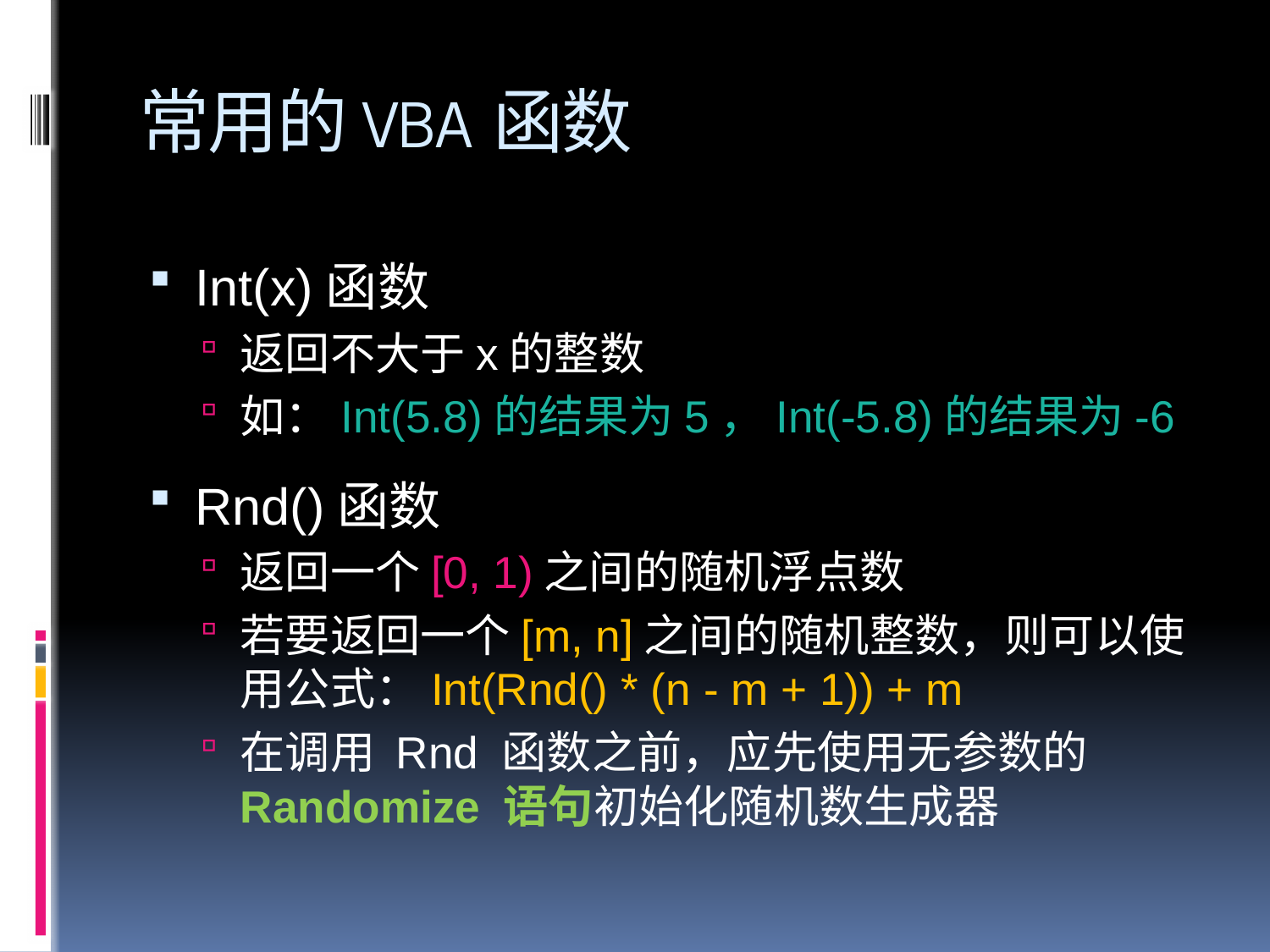

# 常用的VBA函数
Int(x)函数
返回不大于x的整数
如：Int(5.8)的结果为5，Int(-5.8)的结果为-6
Rnd()函数
返回一个[0, 1)之间的随机浮点数
若要返回一个[m, n]之间的随机整数，则可以使用公式：Int(Rnd() * (n - m + 1)) + m
在调用 Rnd 函数之前，应先使用无参数的 Randomize 语句初始化随机数生成器